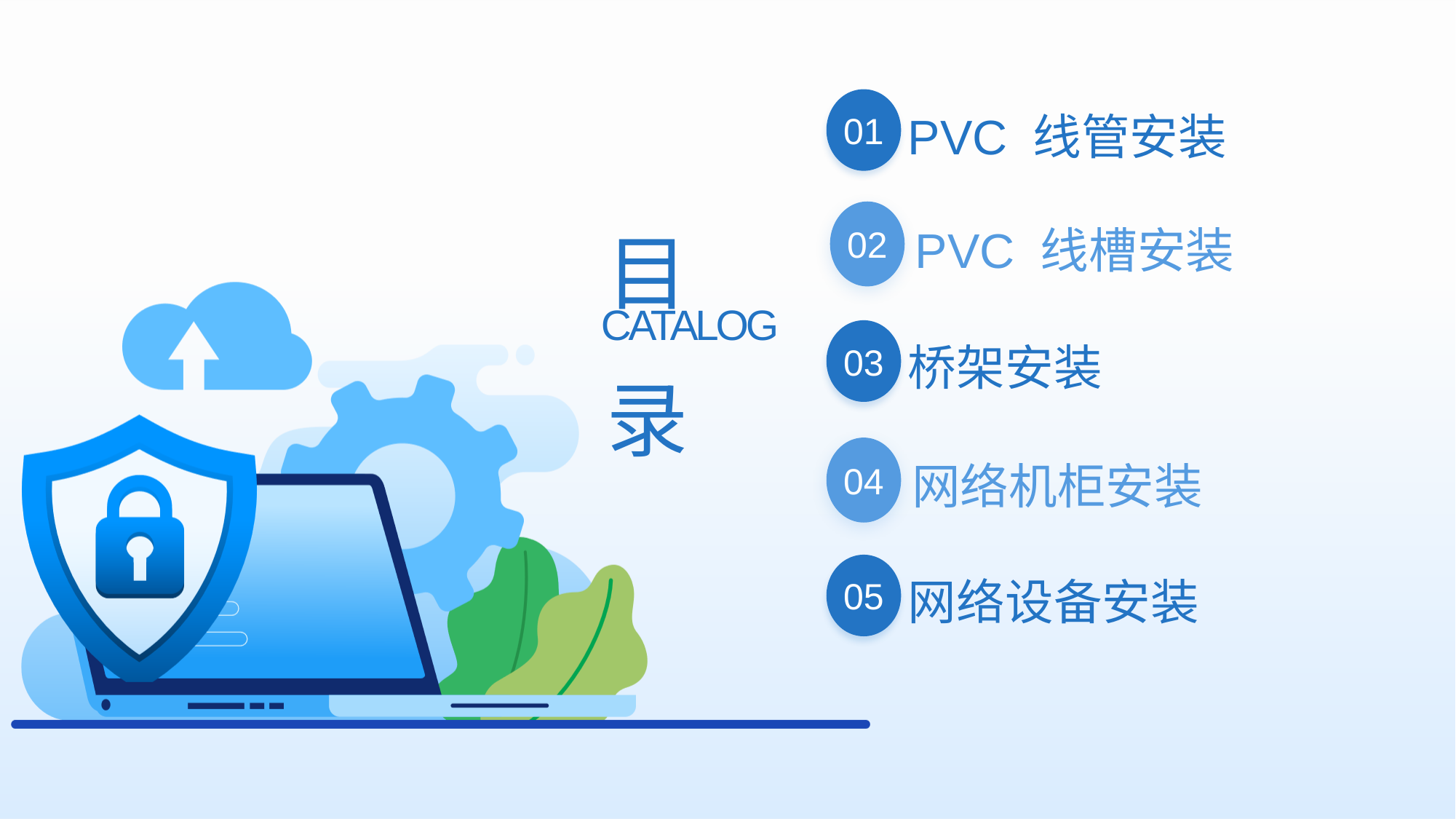

PVC 线管安装
01
目
录
CATALOG
PVC 线槽安装
02
桥架安装
03
网络机柜安装
04
网络设备安装
05